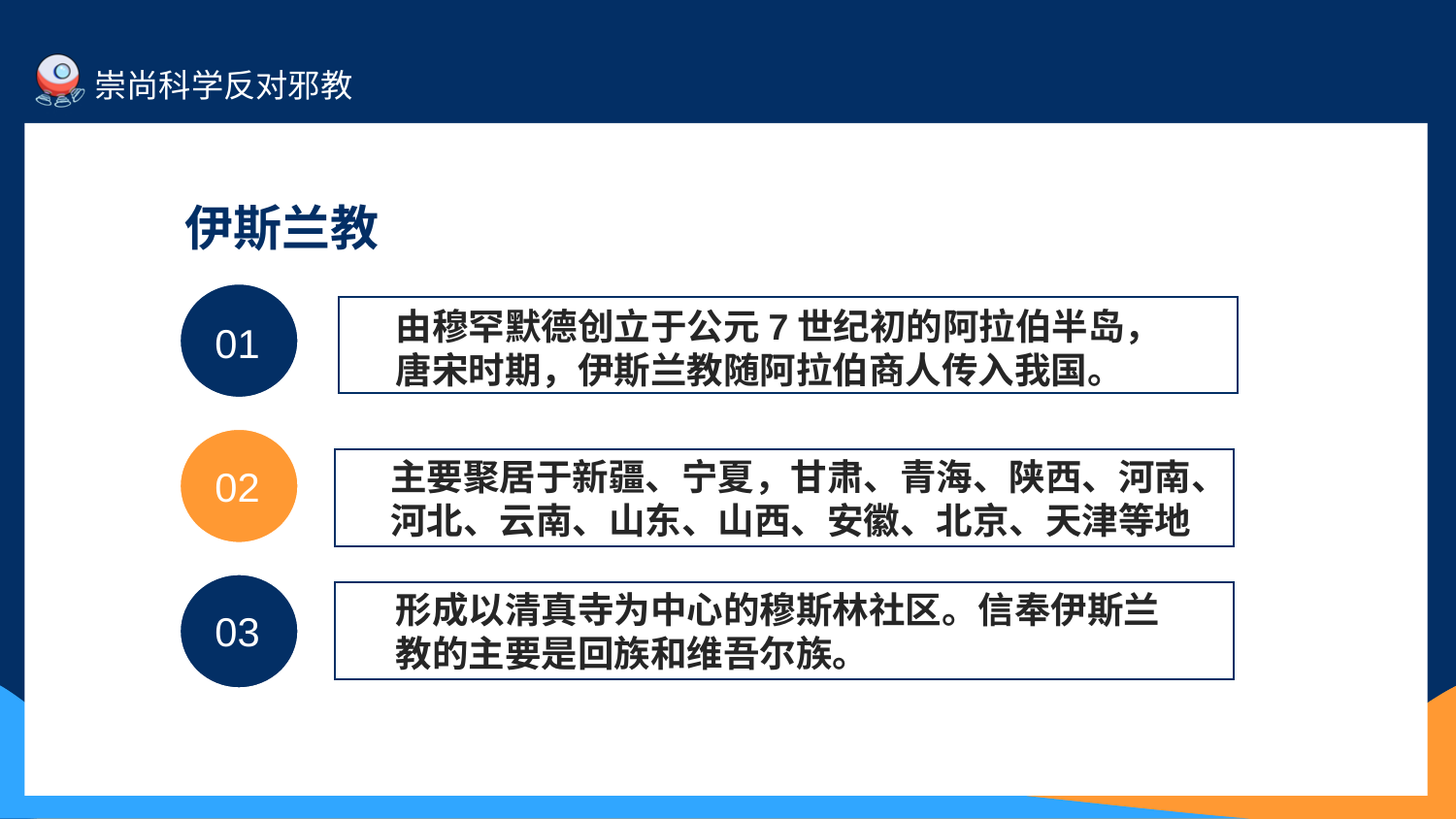

伊斯兰教

01

02

03

由穆罕默德创立于公元7世纪初的阿拉伯半岛，唐宋时期，伊斯兰教随阿拉伯商人传入我国。

主要聚居于新疆、宁夏，甘肃、青海、陕西、河南、河北、云南、山东、山西、安徽、北京、天津等地

形成以清真寺为中心的穆斯林社区。信奉伊斯兰教的主要是回族和维吾尔族。